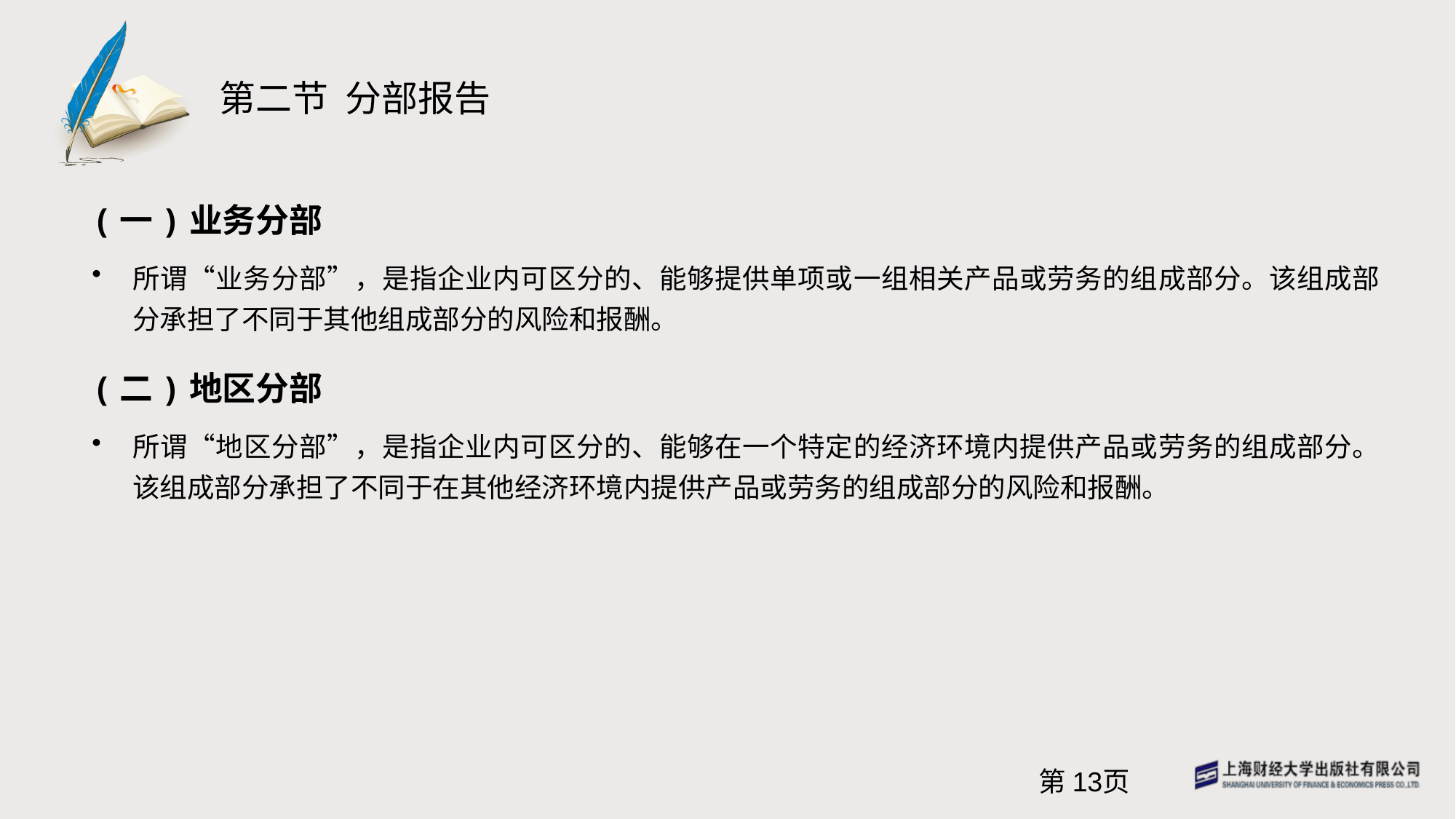

# 第二节  分部报告
(一)业务分部
所谓“业务分部”，是指企业内可区分的、能够提供单项或一组相关产品或劳务的组成部分。该组成部分承担了不同于其他组成部分的风险和报酬。
(二)地区分部
所谓“地区分部”，是指企业内可区分的、能够在一个特定的经济环境内提供产品或劳务的组成部分。该组成部分承担了不同于在其他经济环境内提供产品或劳务的组成部分的风险和报酬。

13